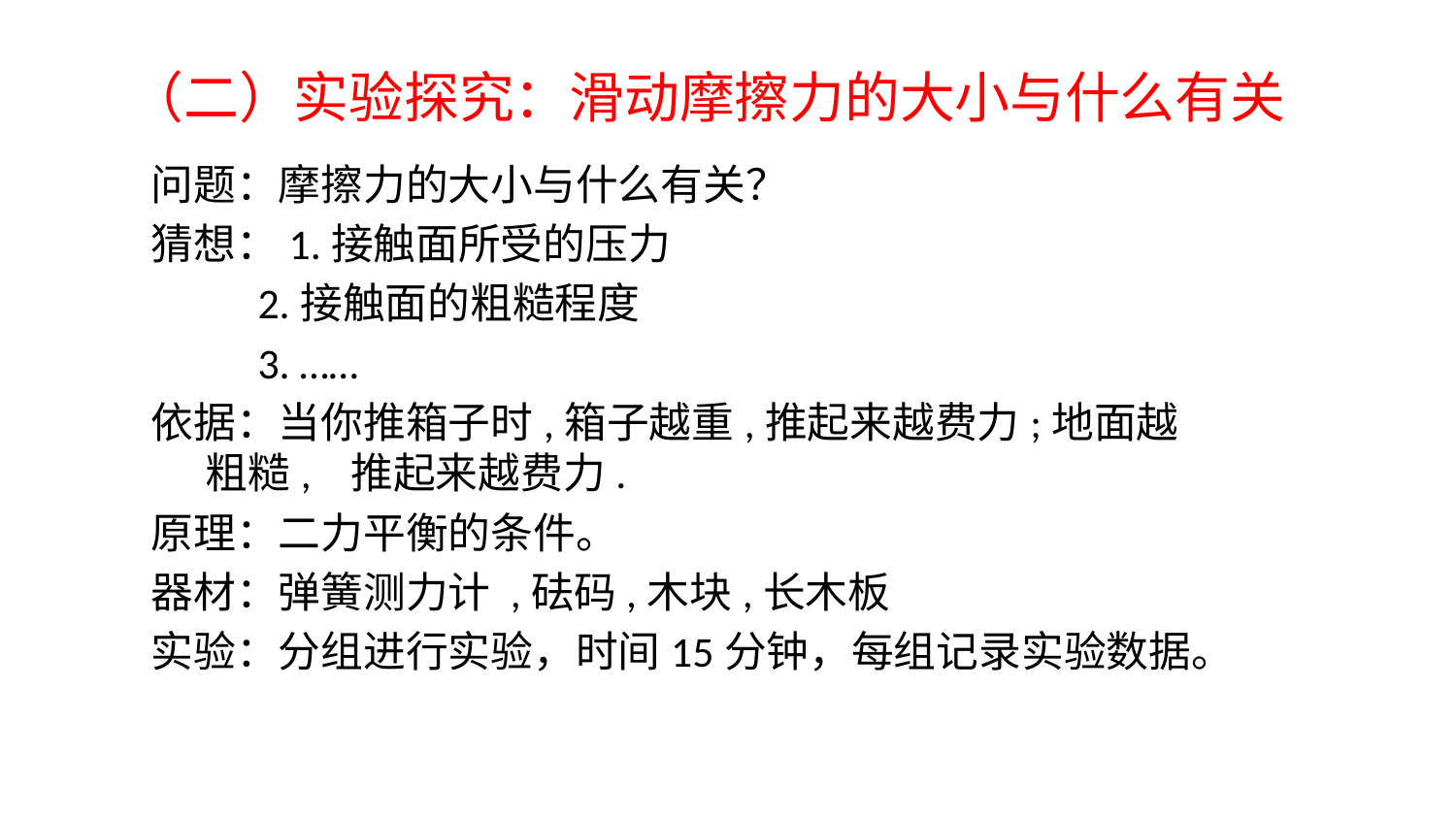

# （二）实验探究：滑动摩擦力的大小与什么有关
问题：摩擦力的大小与什么有关？
猜想：1.接触面所受的压力
           2.接触面的粗糙程度
           3. ……
依据：当你推箱子时,箱子越重,推起来越费力;地面越粗糙,   推起来越费力.
原理：二力平衡的条件。
器材：弹簧测力计 ,砝码,木块,长木板
实验：分组进行实验，时间15分钟，每组记录实验数据。